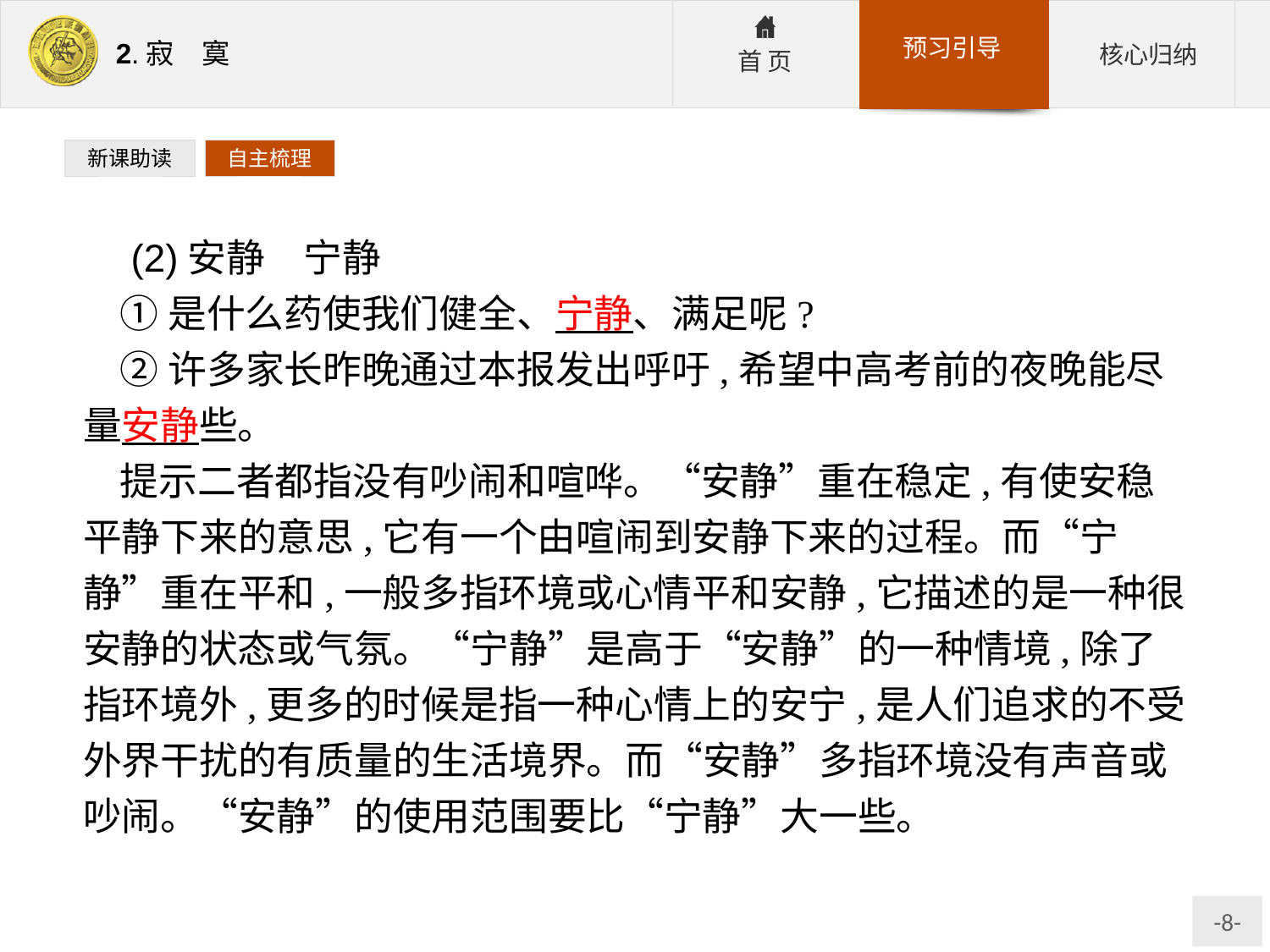

新课助读
自主梳理
 (2)安静　宁静
①是什么药使我们健全、宁静、满足呢?
②许多家长昨晚通过本报发出呼吁,希望中高考前的夜晚能尽量安静些。
提示二者都指没有吵闹和喧哗。“安静”重在稳定,有使安稳平静下来的意思,它有一个由喧闹到安静下来的过程。而“宁静”重在平和,一般多指环境或心情平和安静,它描述的是一种很安静的状态或气氛。“宁静”是高于“安静”的一种情境,除了指环境外,更多的时候是指一种心情上的安宁,是人们追求的不受外界干扰的有质量的生活境界。而“安静”多指环境没有声音或吵闹。“安静”的使用范围要比“宁静”大一些。